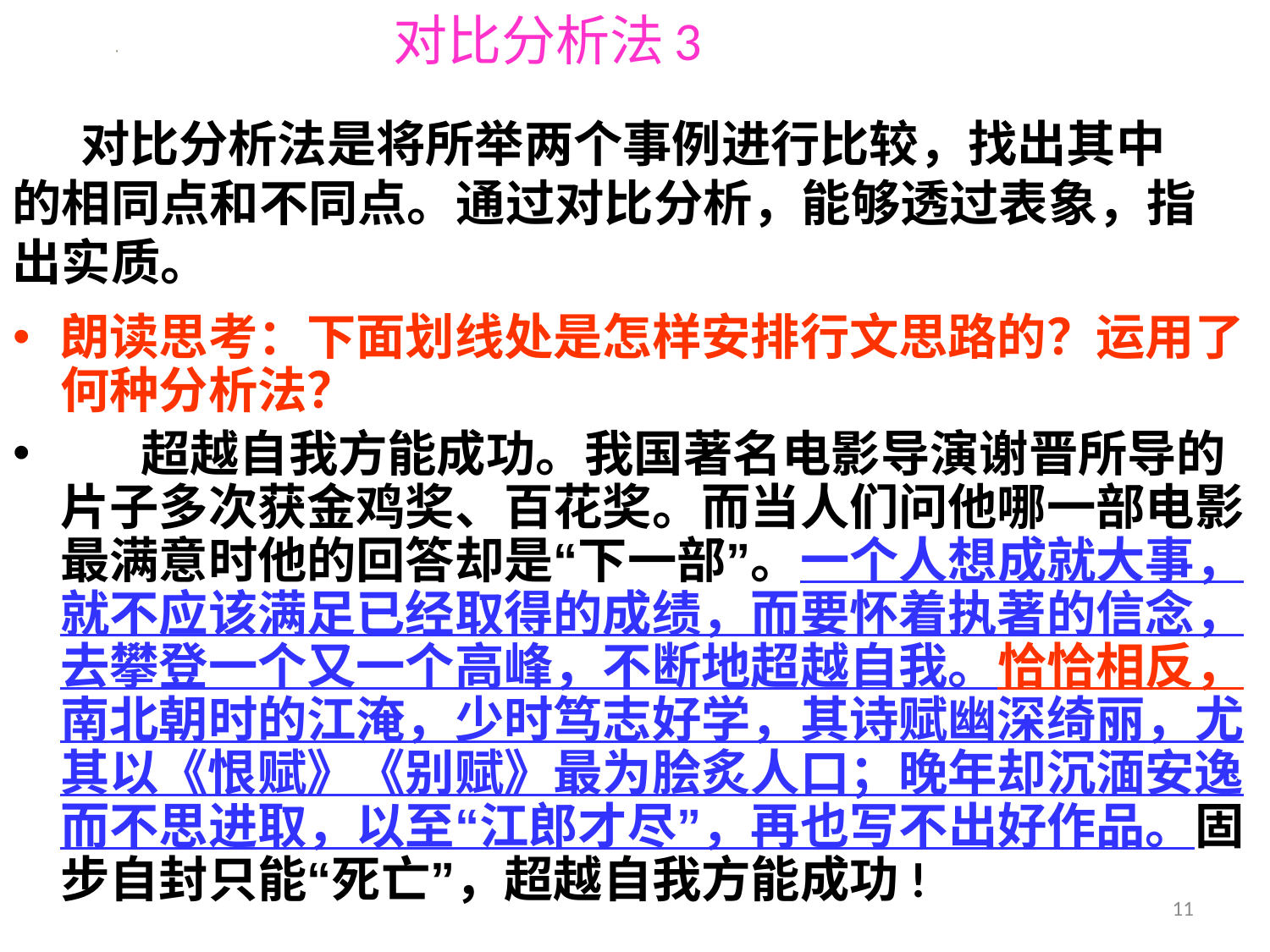

# 对比分析法3
     对比分析法是将所举两个事例进行比较，找出其中的相同点和不同点。通过对比分析，能够透过表象，指出实质。
朗读思考：下面划线处是怎样安排行文思路的？运用了何种分析法？
     超越自我方能成功。我国著名电影导演谢晋所导的片子多次获金鸡奖、百花奖。而当人们问他哪一部电影最满意时他的回答却是“下一部”。一个人想成就大事，就不应该满足已经取得的成绩，而要怀着执著的信念，去攀登一个又一个高峰，不断地超越自我。恰恰相反，南北朝时的江淹，少时笃志好学，其诗赋幽深绮丽，尤其以《恨赋》《别赋》最为脍炙人口；晚年却沉湎安逸而不思进取，以至“江郎才尽”，再也写不出好作品。固步自封只能“死亡”，超越自我方能成功!
11